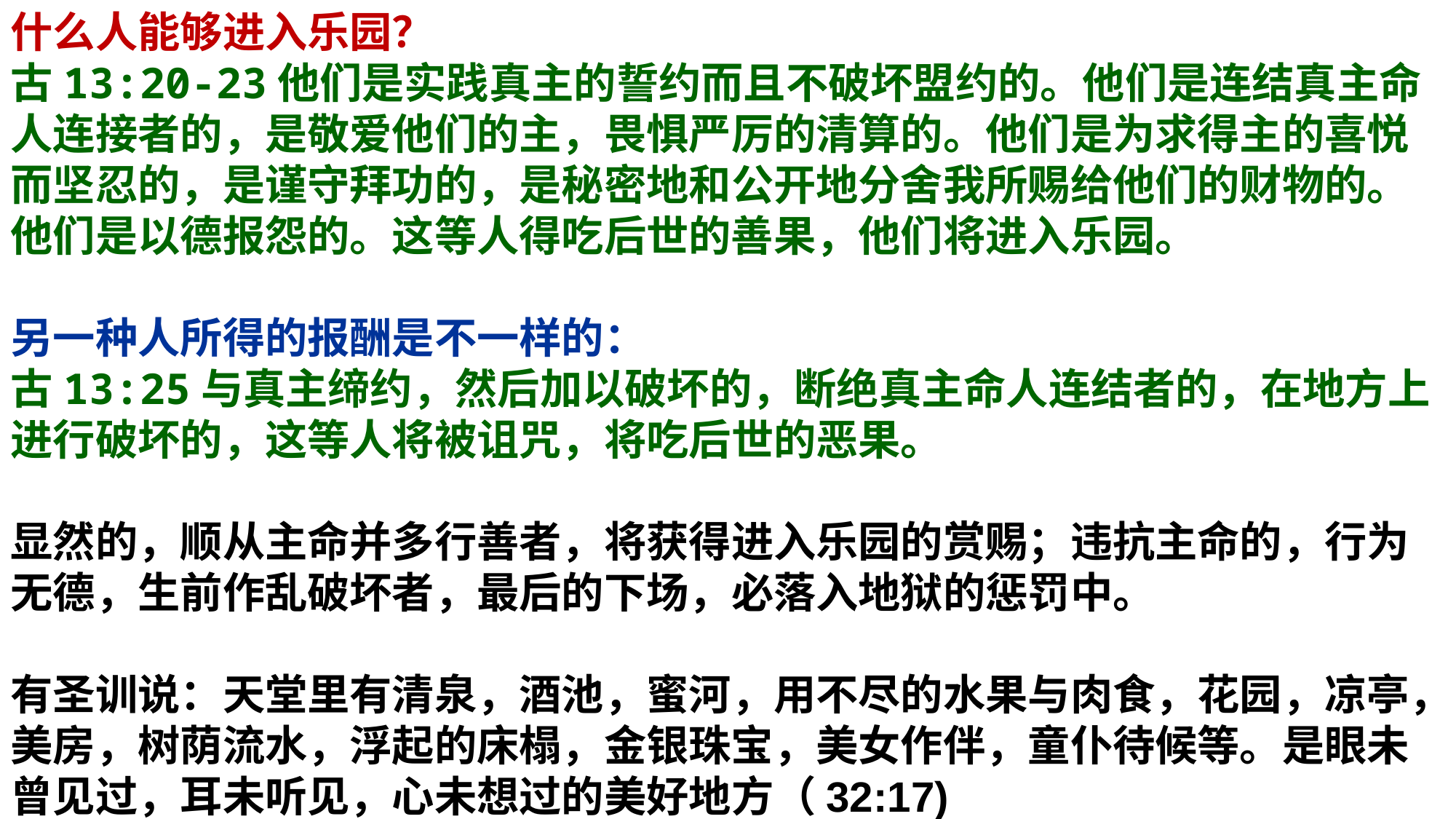

什么人能够进入乐园？
古13:20-23他们是实践真主的誓约而且不破坏盟约的。他们是连结真主命人连接者的，是敬爱他们的主，畏惧严厉的清算的。他们是为求得主的喜悦而坚忍的，是谨守拜功的，是秘密地和公开地分舍我所赐给他们的财物的。他们是以德报怨的。这等人得吃后世的善果，他们将进入乐园。

另一种人所得的报酬是不一样的：
古13:25与真主缔约，然后加以破坏的，断绝真主命人连结者的，在地方上进行破坏的，这等人将被诅咒，将吃后世的恶果。

显然的，顺从主命并多行善者，将获得进入乐园的赏赐；违抗主命的，行为无德，生前作乱破坏者，最后的下场，必落入地狱的惩罚中。

有圣训说：天堂里有清泉，酒池，蜜河，用不尽的水果与肉食，花园，凉亭，美房，树荫流水，浮起的床榻，金银珠宝，美女作伴，童仆待候等。是眼未曾见过，耳未听见，心未想过的美好地方（32:17)